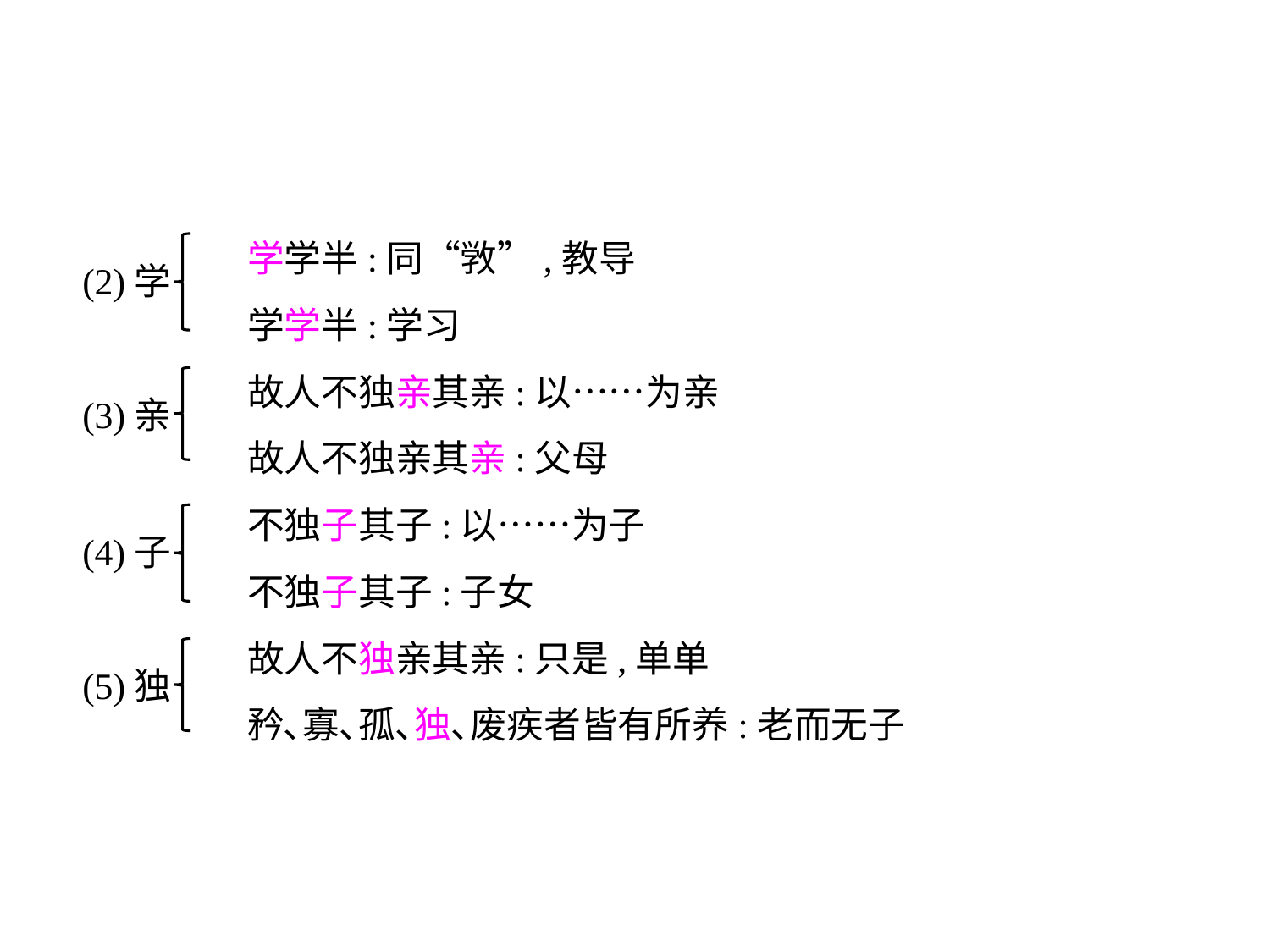

学学半:同“敩”,教导
	   学学半:学习
	   故人不独亲其亲:以……为亲
	   故人不独亲其亲:父母
	   不独子其子:以……为子
	   不独子其子:子女
	   故人不独亲其亲:只是,单单
	   矜､寡､孤､独､废疾者皆有所养:老而无子

(2)学

(3)亲

(4)子

(5)独